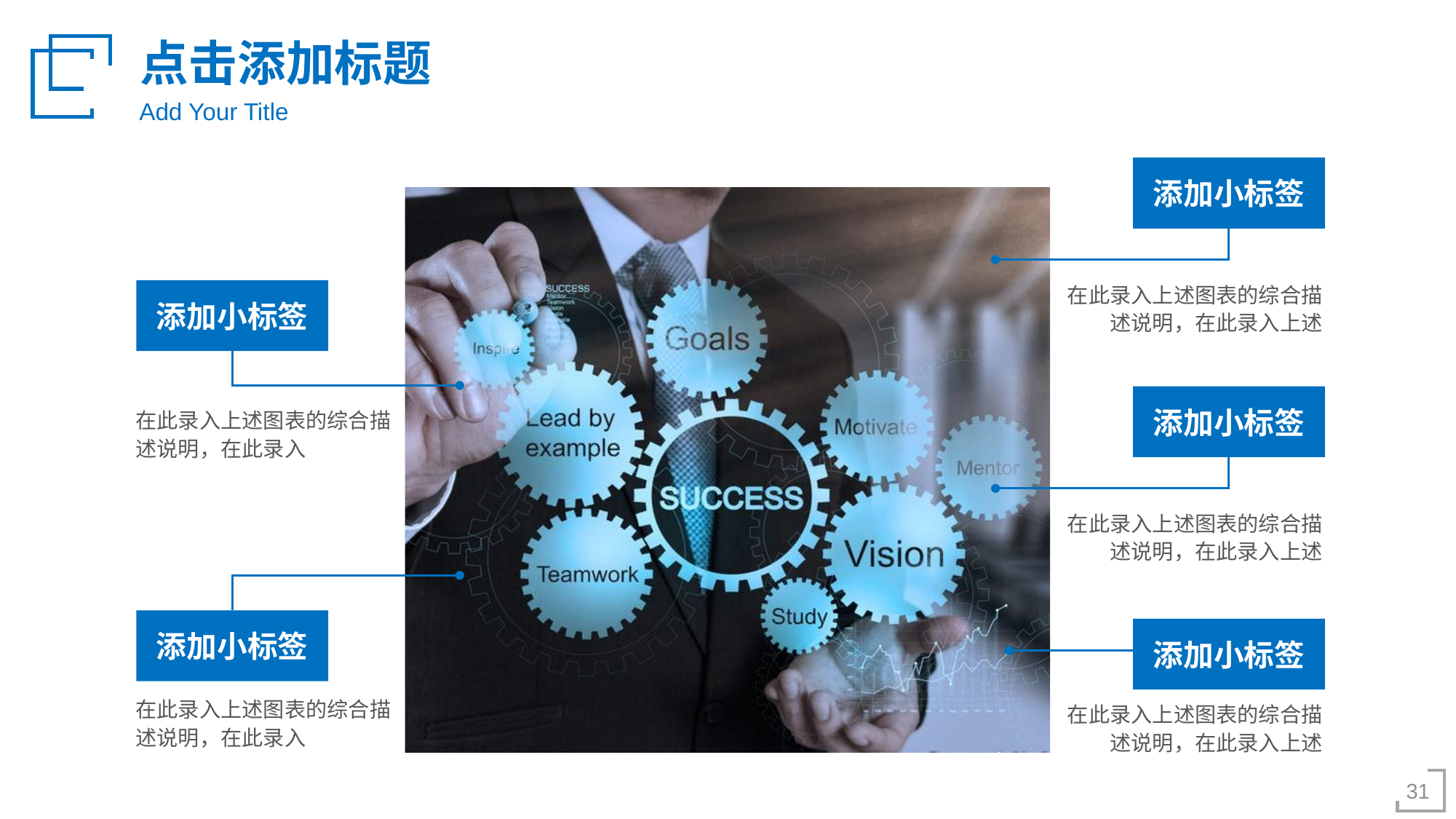

点击添加标题

Add Your Title
添加小标签

在此录入上述图表的综合描述说明，在此录入上述
添加小标签

添加小标签
在此录入上述图表的综合描述说明，在此录入

在此录入上述图表的综合描述说明，在此录入上述

添加小标签
添加小标签

在此录入上述图表的综合描述说明，在此录入
在此录入上述图表的综合描述说明，在此录入上述